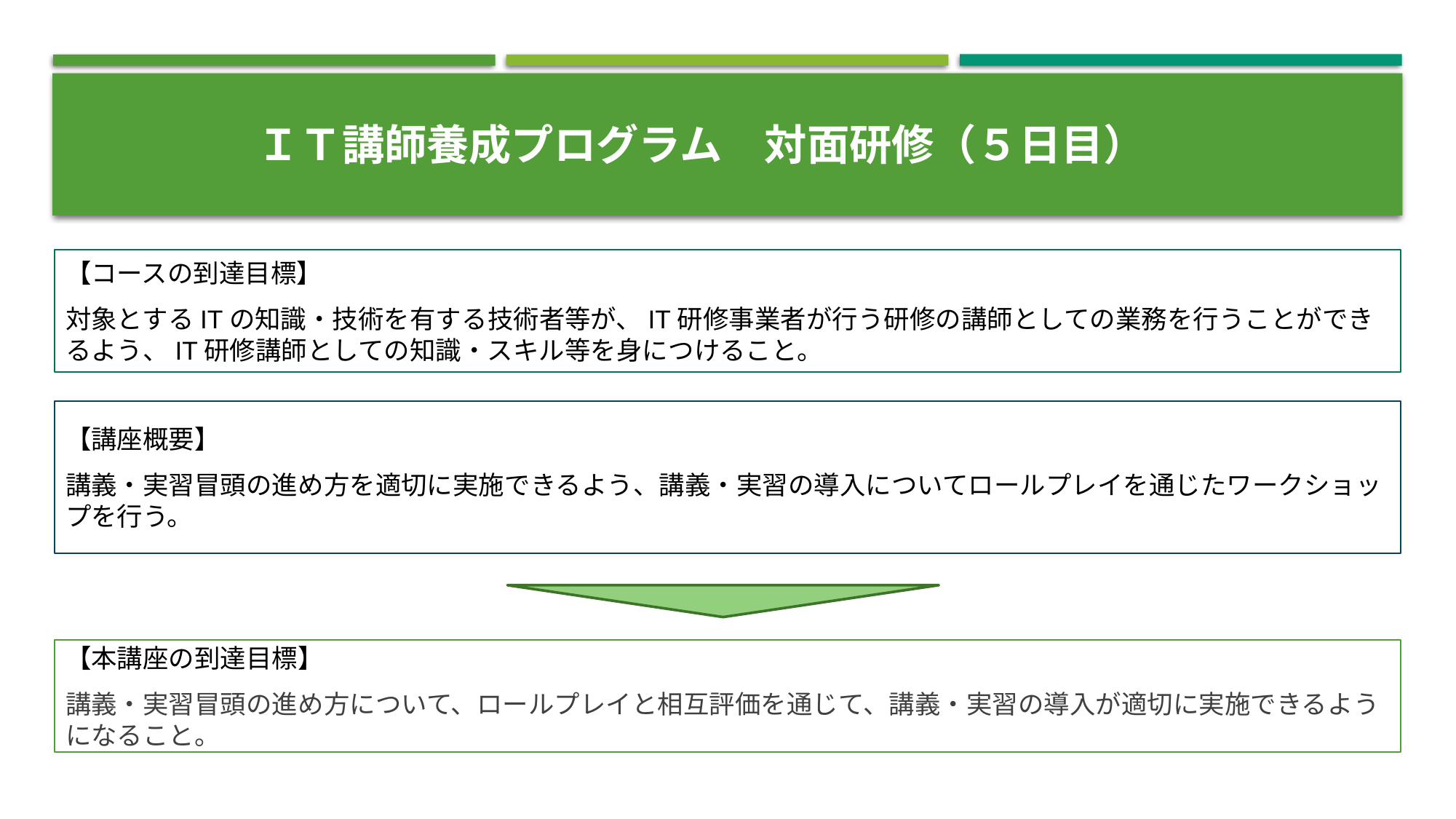

ＩＴ講師養成プログラム　対面研修（５日目）
【コースの到達目標】
対象とするITの知識・技術を有する技術者等が、IT研修事業者が行う研修の講師としての業務を行うことができるよう、IT研修講師としての知識・スキル等を身につけること。
【講座概要】
講義・実習冒頭の進め方を適切に実施できるよう、講義・実習の導入についてロールプレイを通じたワークショップを行う。

【本講座の到達目標】
講義・実習冒頭の進め方について、ロールプレイと相互評価を通じて、講義・実習の導入が適切に実施できるようになること。